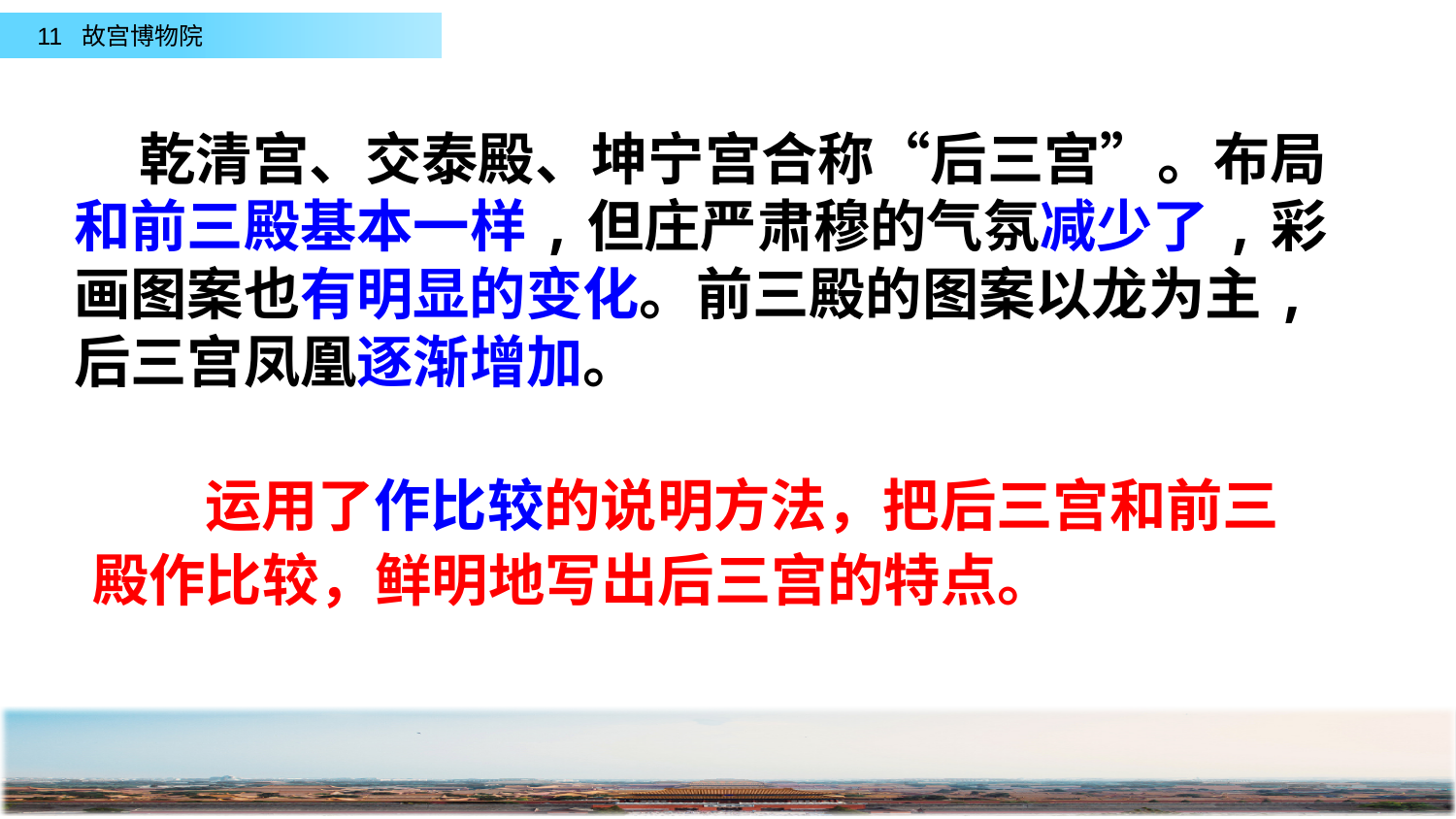

乾清宫、交泰殿、坤宁宫合称“后三宫”。布局和前三殿基本一样,但庄严肃穆的气氛减少了,彩画图案也有明显的变化。前三殿的图案以龙为主,后三宫凤凰逐渐增加。
 运用了作比较的说明方法，把后三宫和前三殿作比较，鲜明地写出后三宫的特点。